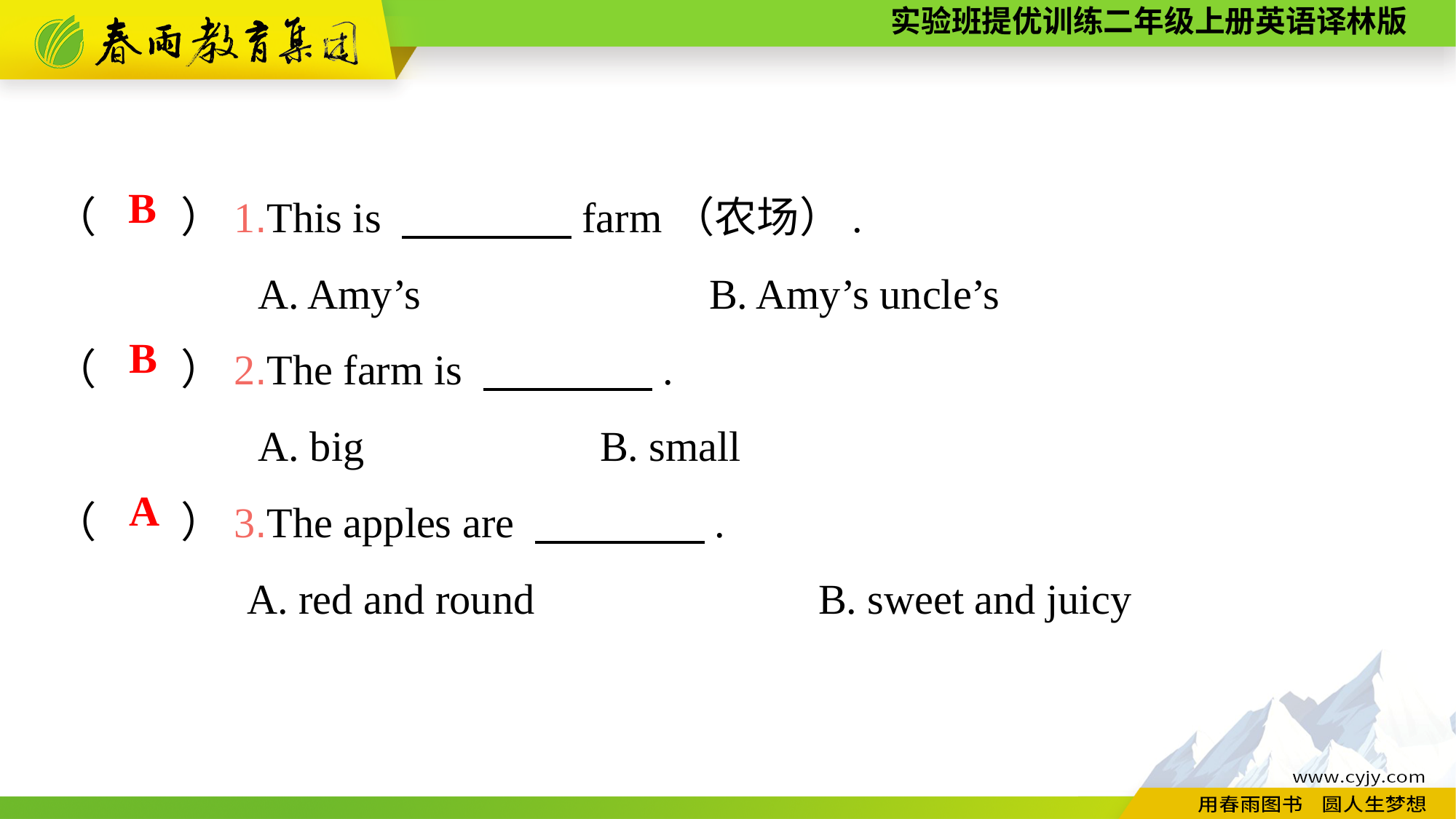

（　　）1.This is 　　　　farm（农场）.
A. Amy’s			B. Amy’s uncle’s
（　　）2.The farm is 　　　　.
A. big			B. small
（　　）3.The apples are 　　　　.
A. red and round			B. sweet and juicy
B
B
 A